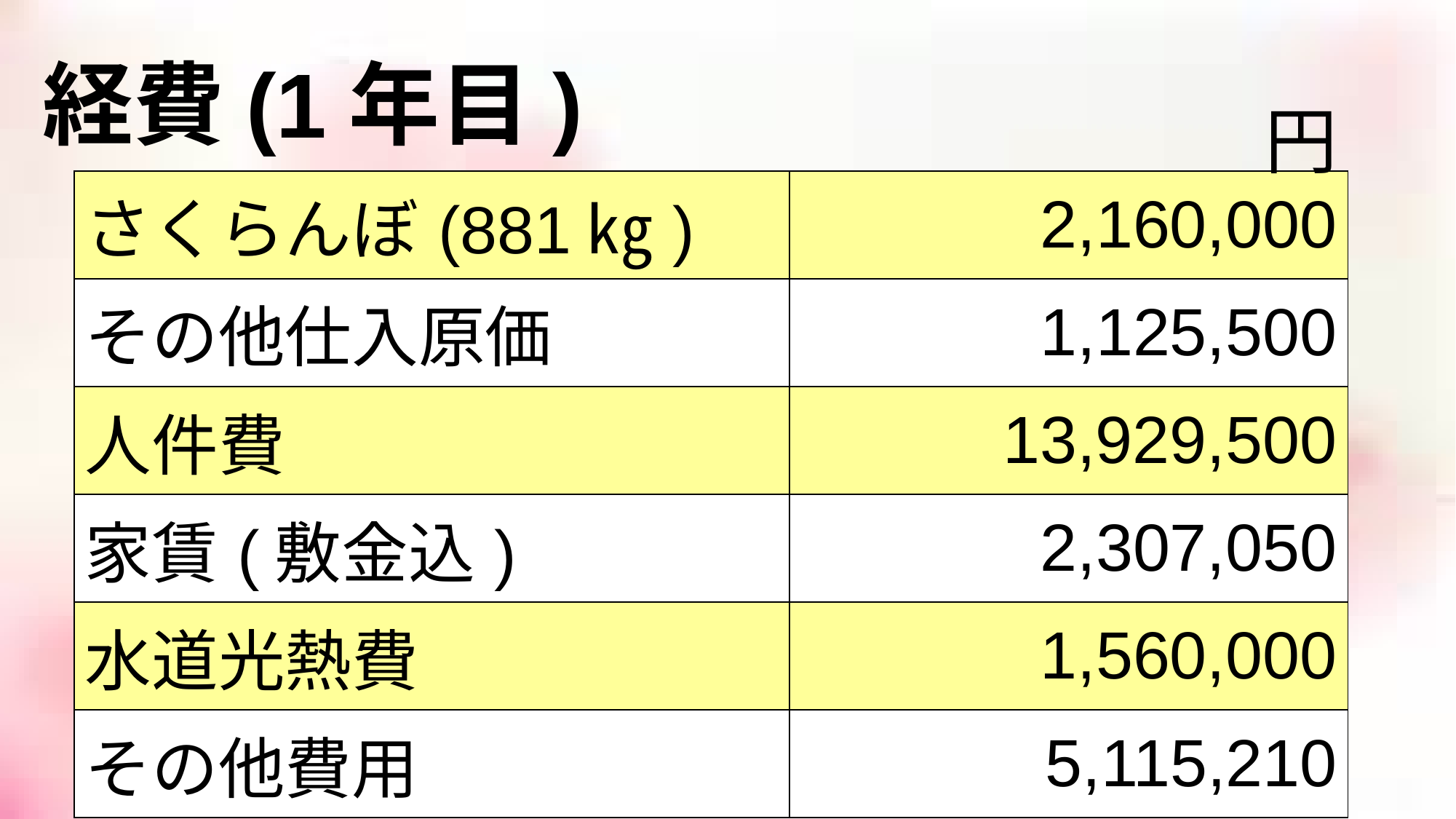

# 経費(1年目)
円
| さくらんぼ(881㎏) | 2,160,000 |
| --- | --- |
| その他仕入原価 | 1,125,500 |
| 人件費 | 13,929,500 |
| 家賃(敷金込) | 2,307,050 |
| 水道光熱費 | 1,560,000 |
| その他費用 | 5,115,210 |